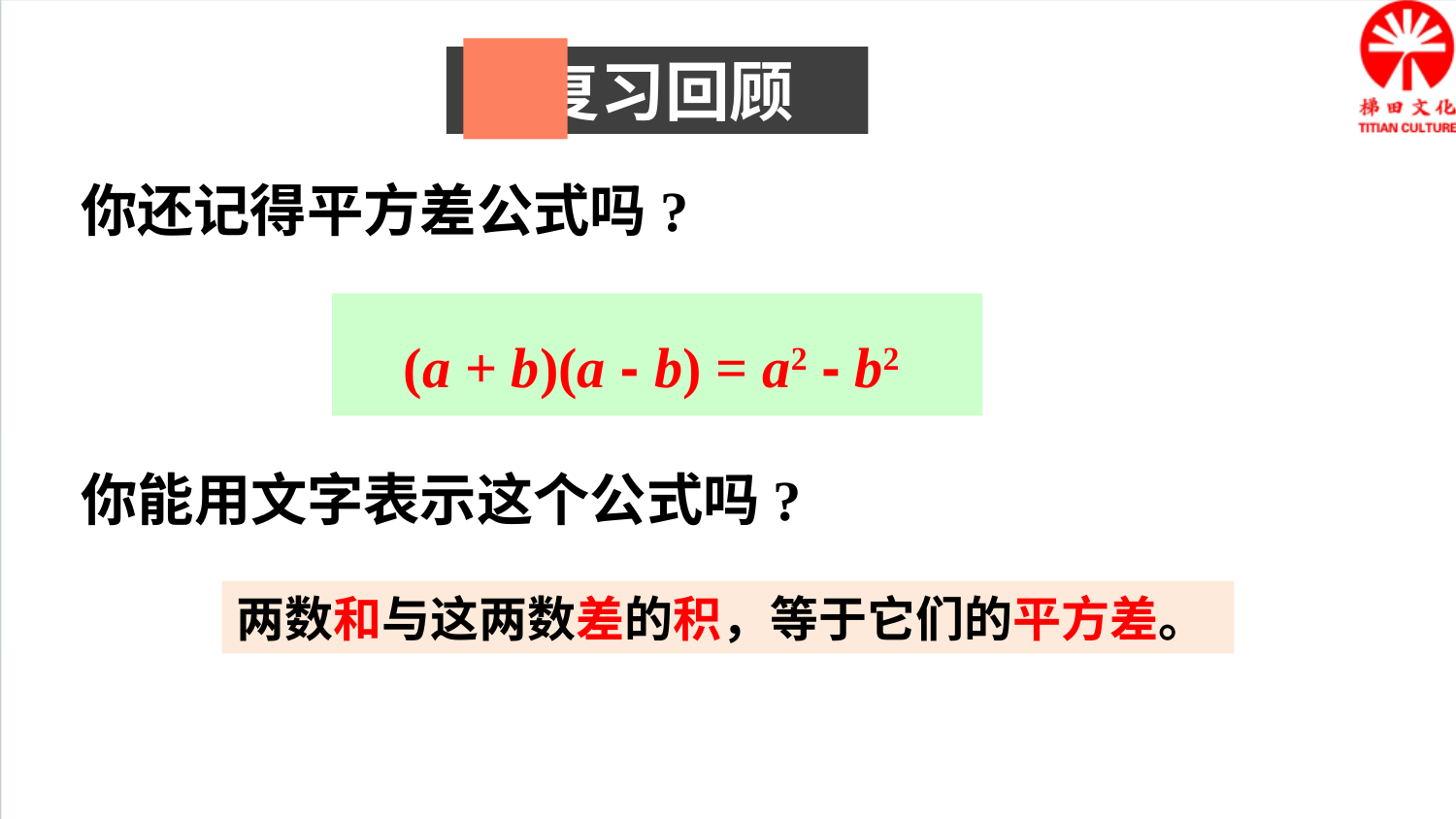

复习回顾
你还记得平方差公式吗?

 (a + b)(a - b) = a2 - b2
你能用文字表示这个公式吗?
两数和与这两数差的积，等于它们的平方差。